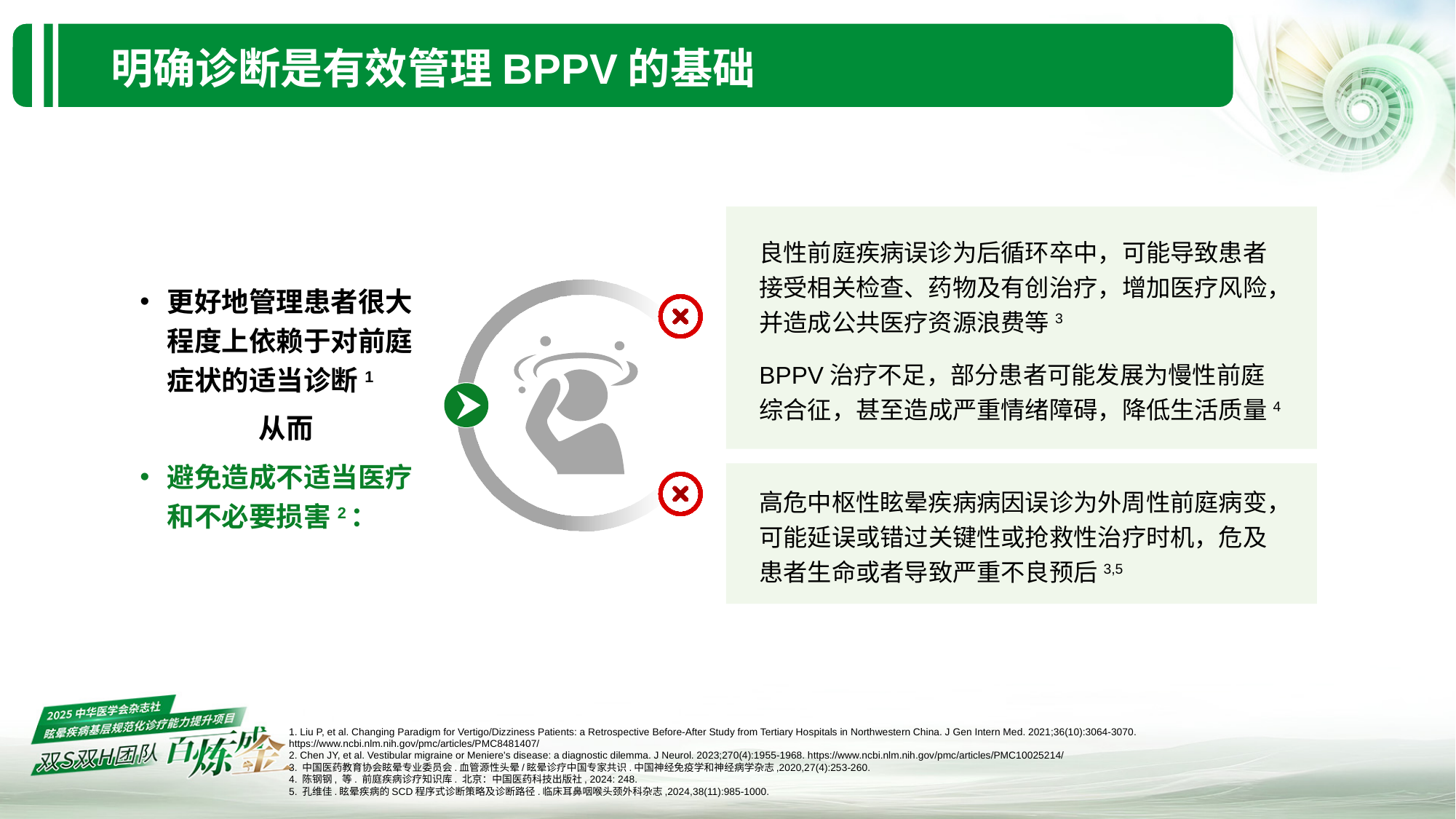

明确诊断是有效管理BPPV的基础

良性前庭疾病误诊为后循环卒中，可能导致患者接受相关检查、药物及有创治疗，增加医疗风险，并造成公共医疗资源浪费等3
BPPV治疗不足，部分患者可能发展为慢性前庭综合征，甚至造成严重情绪障碍，降低生活质量4

高危中枢性眩晕疾病病因误诊为外周性前庭病变，可能延误或错过关键性或抢救性治疗时机，危及患者生命或者导致严重不良预后3,5
更好地管理患者很大程度上依赖于对前庭症状的适当诊断1
从而
避免造成不适当医疗和不必要损害2：

1. Liu P, et al. Changing Paradigm for Vertigo/Dizziness Patients: a Retrospective Before-After Study from Tertiary Hospitals in Northwestern China. J Gen Intern Med. 2021;36(10):3064-3070. https://www.ncbi.nlm.nih.gov/pmc/articles/PMC8481407/
2. Chen JY, et al. Vestibular migraine or Meniere's disease: a diagnostic dilemma. J Neurol. 2023;270(4):1955-1968. https://www.ncbi.nlm.nih.gov/pmc/articles/PMC10025214/
3. 中国医药教育协会眩晕专业委员会.血管源性头晕/眩晕诊疗中国专家共识.中国神经免疫学和神经病学杂志,2020,27(4):253-260.
4. 陈钢钢, 等. 前庭疾病诊疗知识库. 北京：中国医药科技出版社, 2024: 248.
5. 孔维佳.眩晕疾病的SCD程序式诊断策略及诊断路径.临床耳鼻咽喉头颈外科杂志,2024,38(11):985-1000.